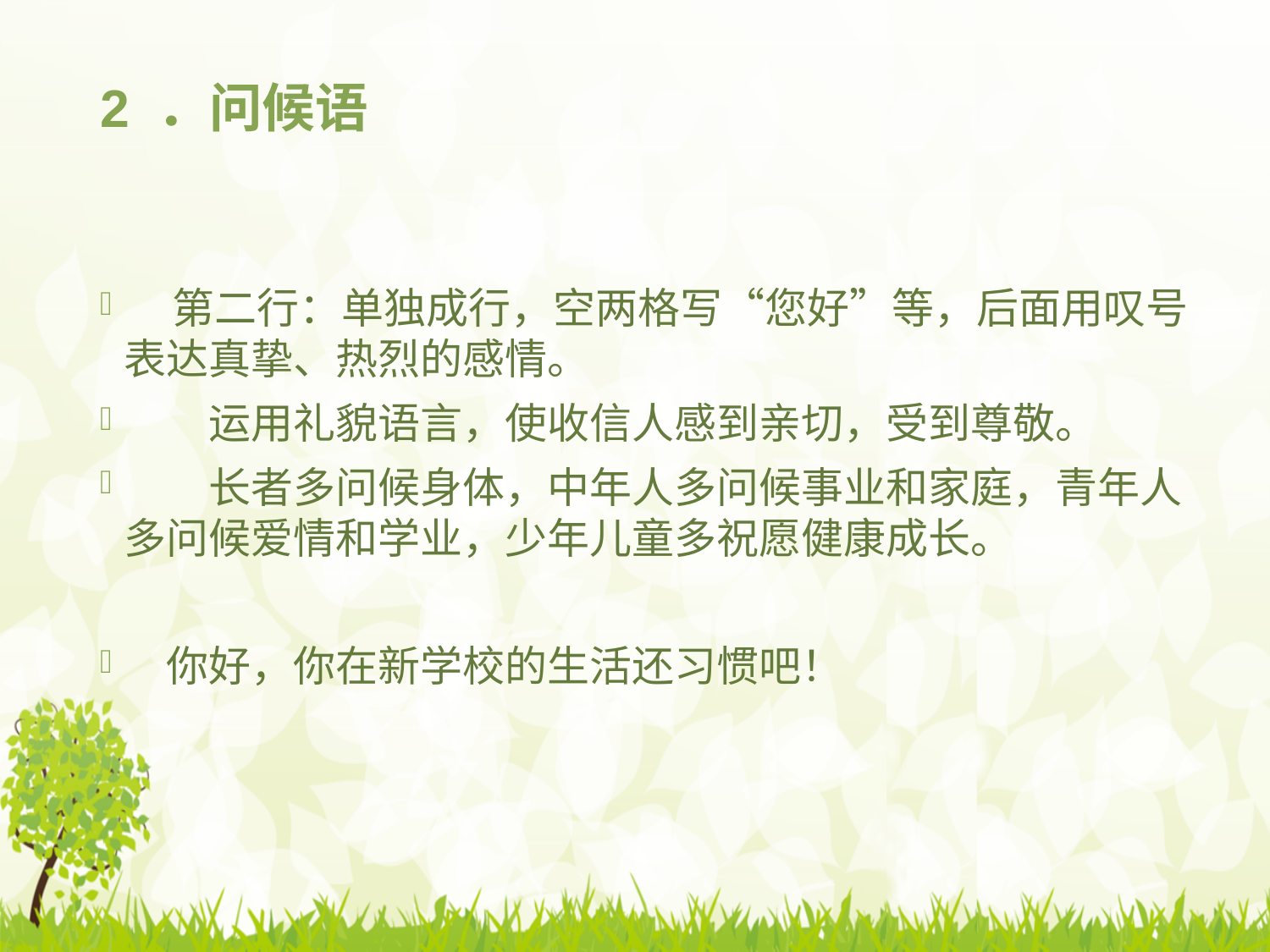

# 2 ．问候语
    第二行：单独成行，空两格写“您好”等，后面用叹号表达真挚、热烈的感情。
　　运用礼貌语言，使收信人感到亲切，受到尊敬。
　　长者多问候身体，中年人多问候事业和家庭，青年人多问候爱情和学业，少年儿童多祝愿健康成长。

　你好，你在新学校的生活还习惯吧！